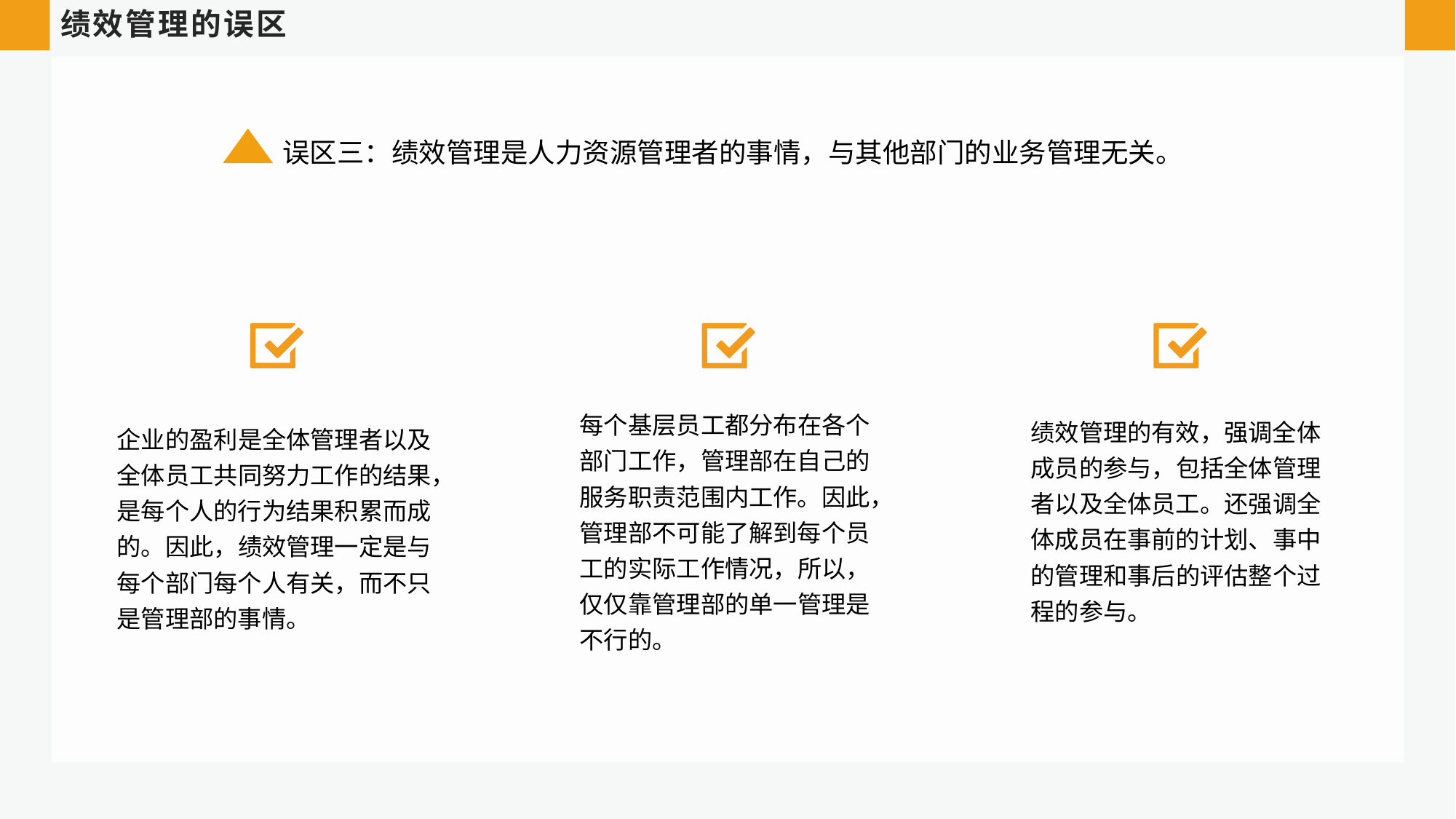

绩效管理的误区

误区三：绩效管理是人力资源管理者的事情，与其他部门的业务管理无关。

每个基层员工都分布在各个部门工作，管理部在自己的服务职责范围内工作。因此，管理部不可能了解到每个员工的实际工作情况，所以，仅仅靠管理部的单一管理是不行的。
绩效管理的有效，强调全体成员的参与，包括全体管理者以及全体员工。还强调全体成员在事前的计划、事中的管理和事后的评估整个过程的参与。
企业的盈利是全体管理者以及全体员工共同努力工作的结果，是每个人的行为结果积累而成的。因此，绩效管理一定是与每个部门每个人有关，而不只是管理部的事情。